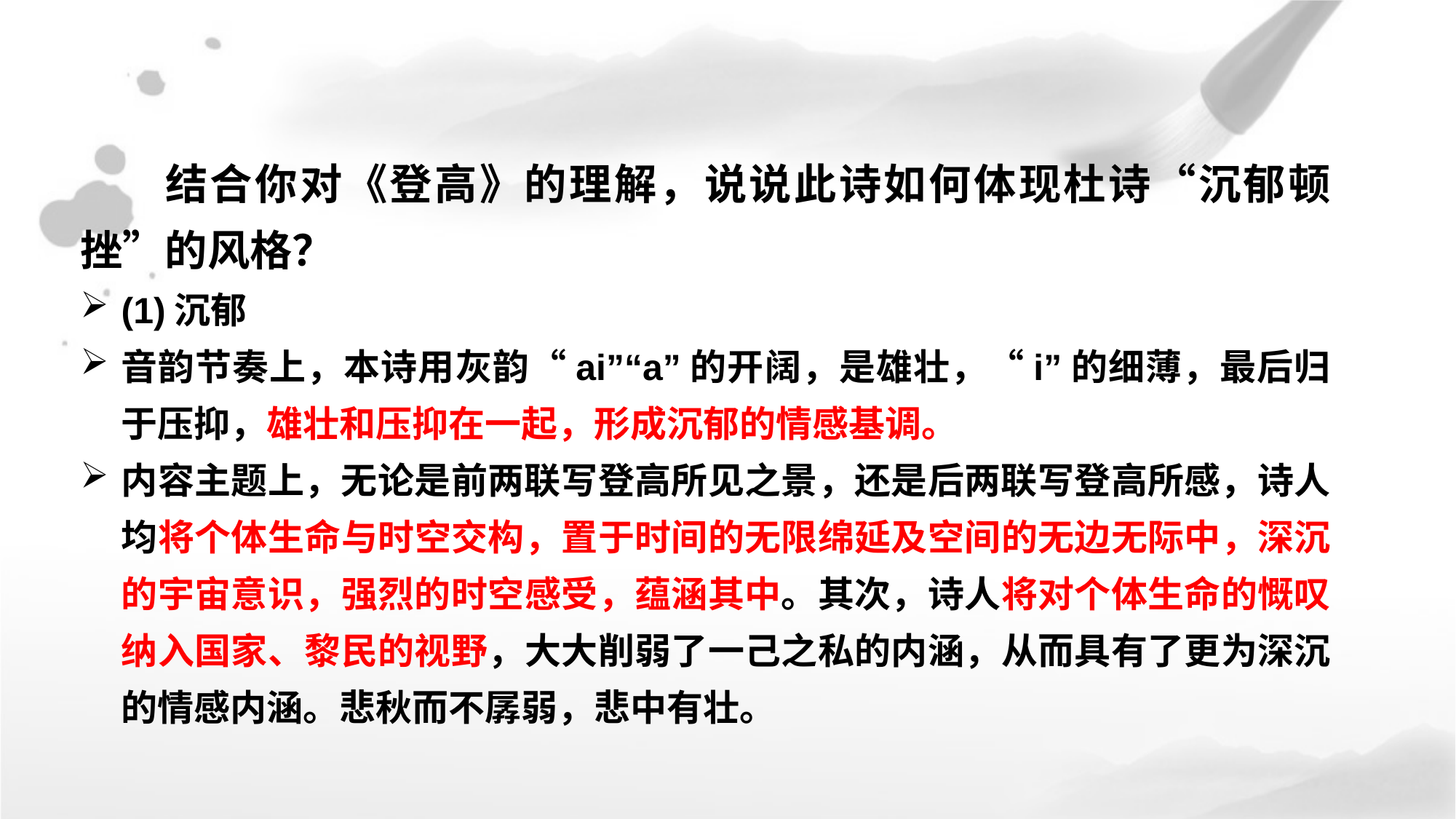

结合你对《登高》的理解，说说此诗如何体现杜诗“沉郁顿挫”的风格？
(1)沉郁
音韵节奏上，本诗用灰韵“ai”“a”的开阔，是雄壮，“i”的细薄，最后归于压抑，雄壮和压抑在一起，形成沉郁的情感基调。
内容主题上，无论是前两联写登高所见之景，还是后两联写登高所感，诗人均将个体生命与时空交构，置于时间的无限绵延及空间的无边无际中，深沉的宇宙意识，强烈的时空感受，蕴涵其中。其次，诗人将对个体生命的慨叹纳入国家、黎民的视野，大大削弱了一己之私的内涵，从而具有了更为深沉的情感内涵。悲秋而不孱弱，悲中有壮。